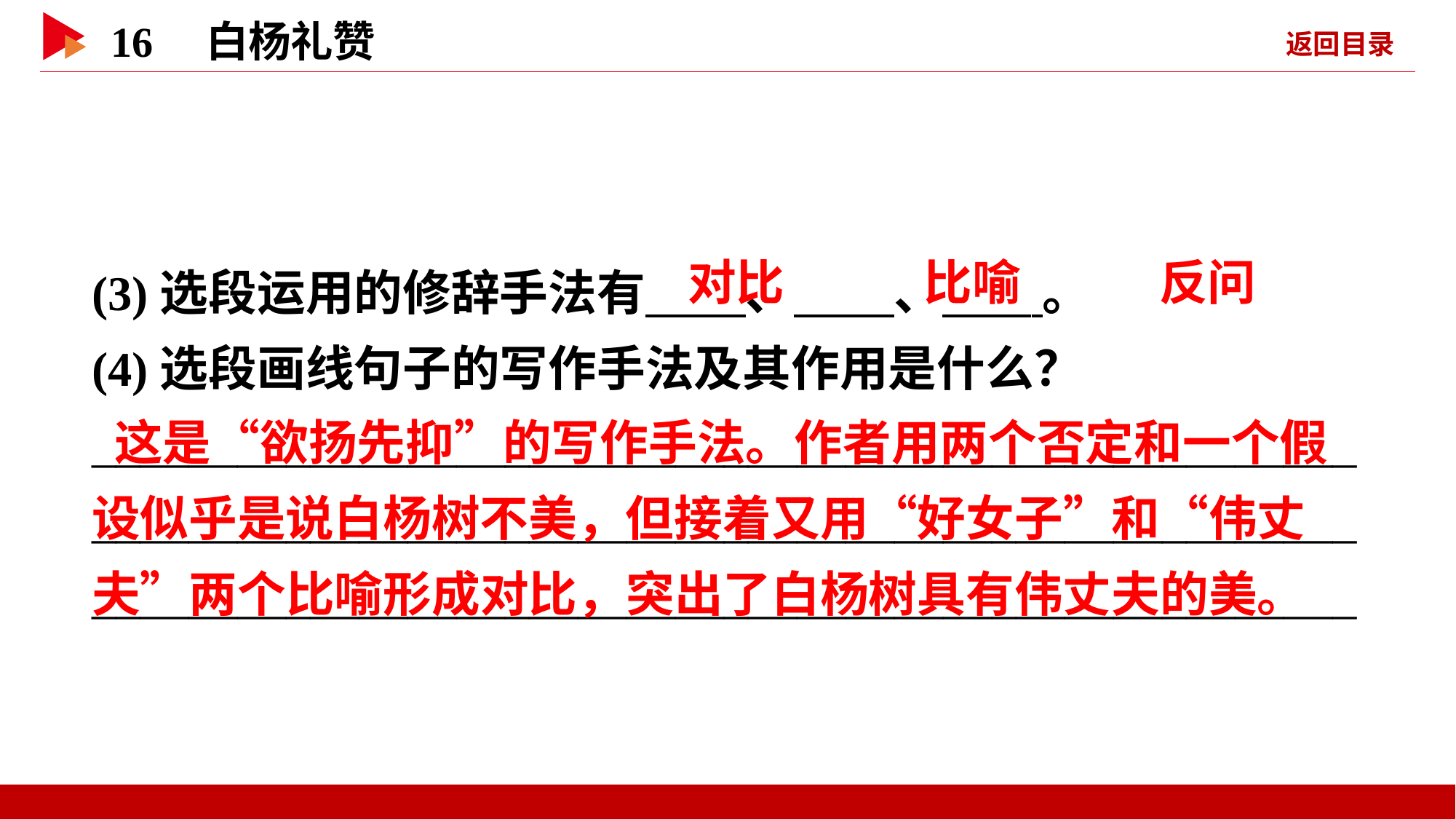

(3)选段运用的修辞手法有         、         、         。
(4)选段画线句子的写作手法及其作用是什么？
____________________________________________________________________________________________________________________________________________________________
 对比
 比喻
 反问
 这是“欲扬先抑”的写作手法。作者用两个否定和一个假设似乎是说白杨树不美，但接着又用“好女子”和“伟丈夫”两个比喻形成对比，突出了白杨树具有伟丈夫的美。